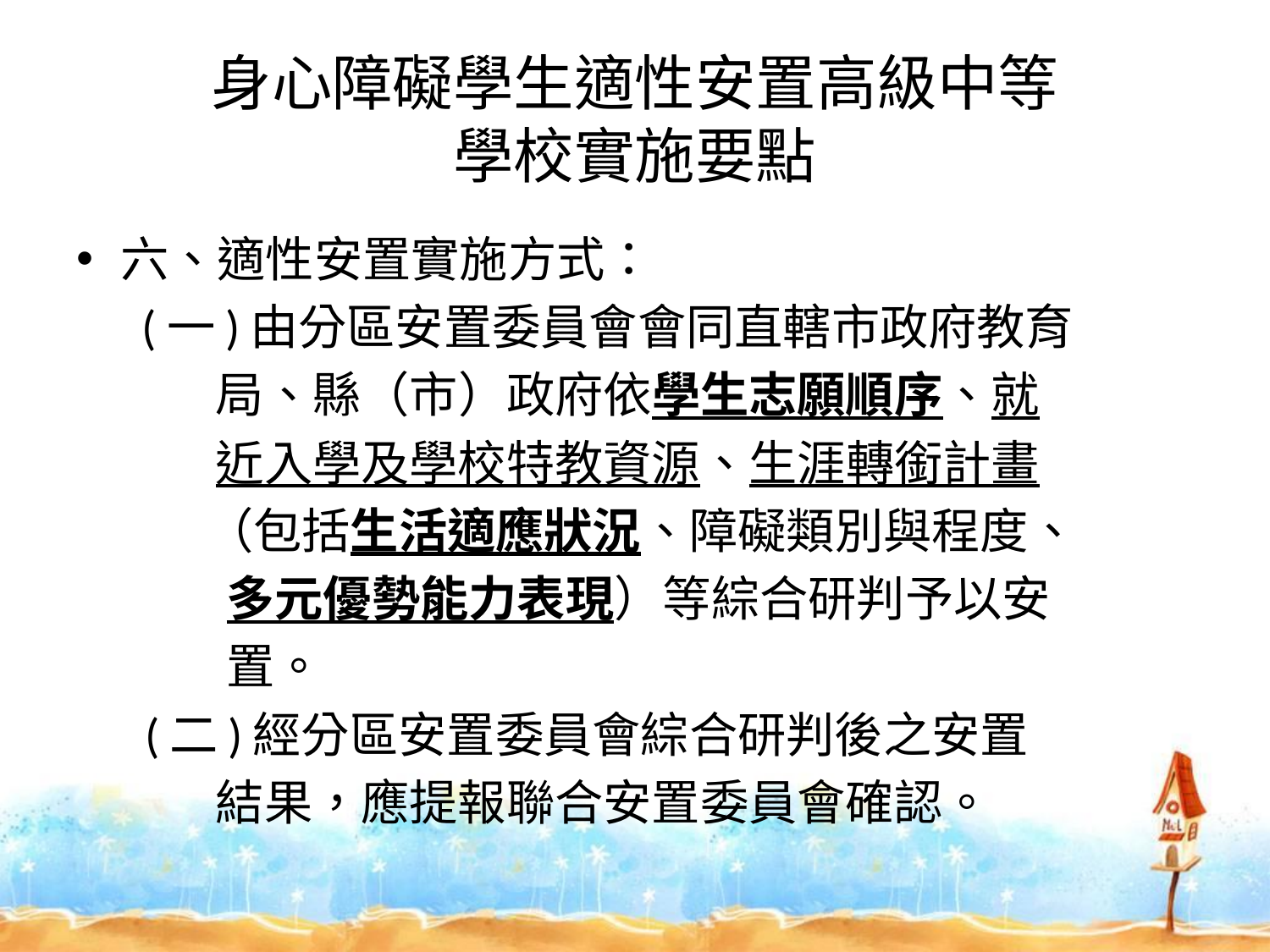

# 身心障礙學生適性安置高級中等 學校實施要點
六、適性安置實施方式：
      (一)由分區安置委員會會同直轄市政府教育
            局、縣（市）政府依學生志願順序、就
            近入學及學校特教資源、生涯轉銜計畫
           （包括生活適應狀況、障礙類別與程度、
             多元優勢能力表現）等綜合研判予以安
             置。
　 (二)經分區安置委員會綜合研判後之安置
            結果，應提報聯合安置委員會確認。